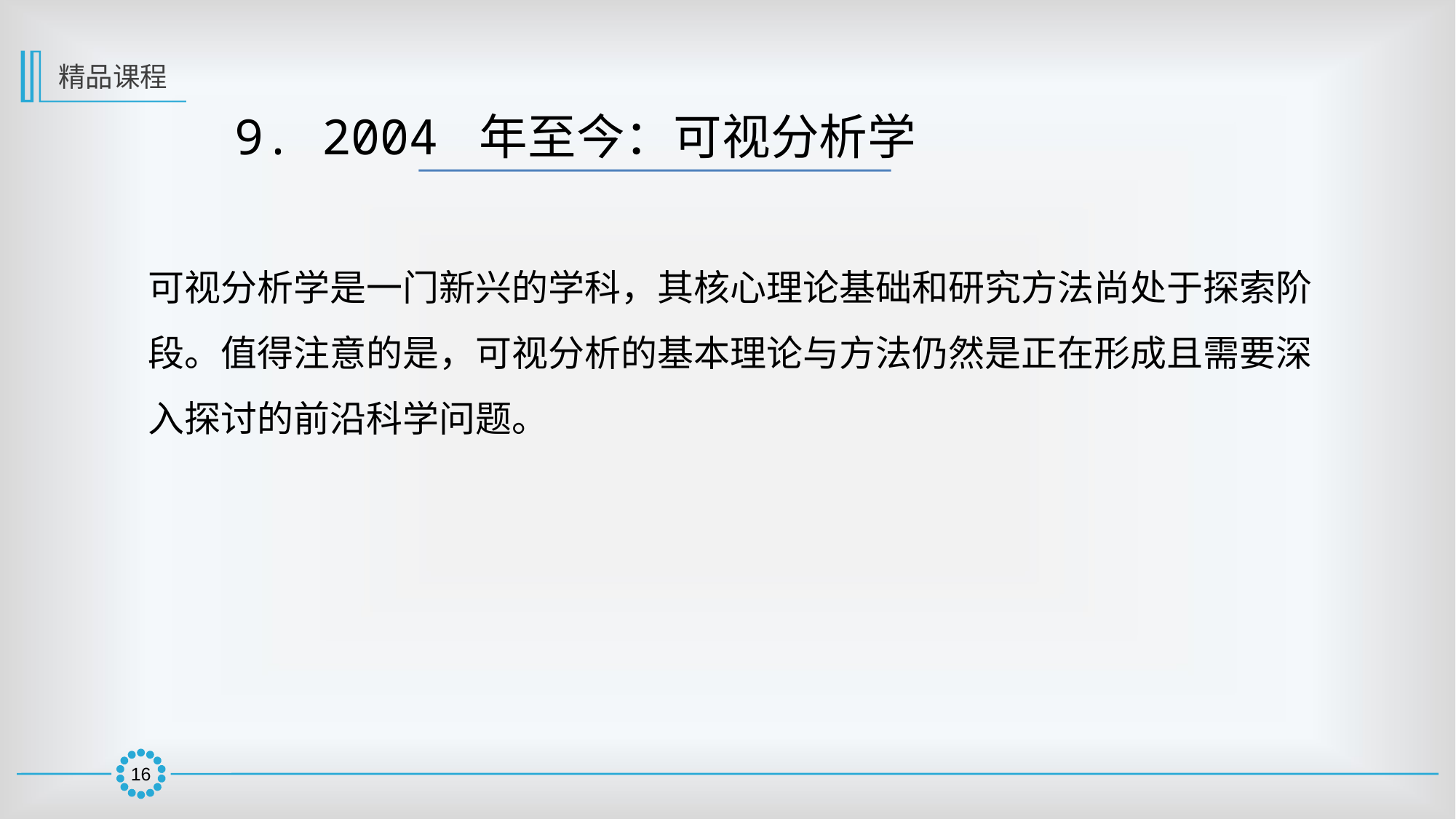

精品课程
9. 2004 年至今：可视分析学

可视分析学是一门新兴的学科，其核心理论基础和研究方法尚处于探索阶段。值得注意的是，可视分析的基本理论与方法仍然是正在形成且需要深入探讨的前沿科学问题。

16